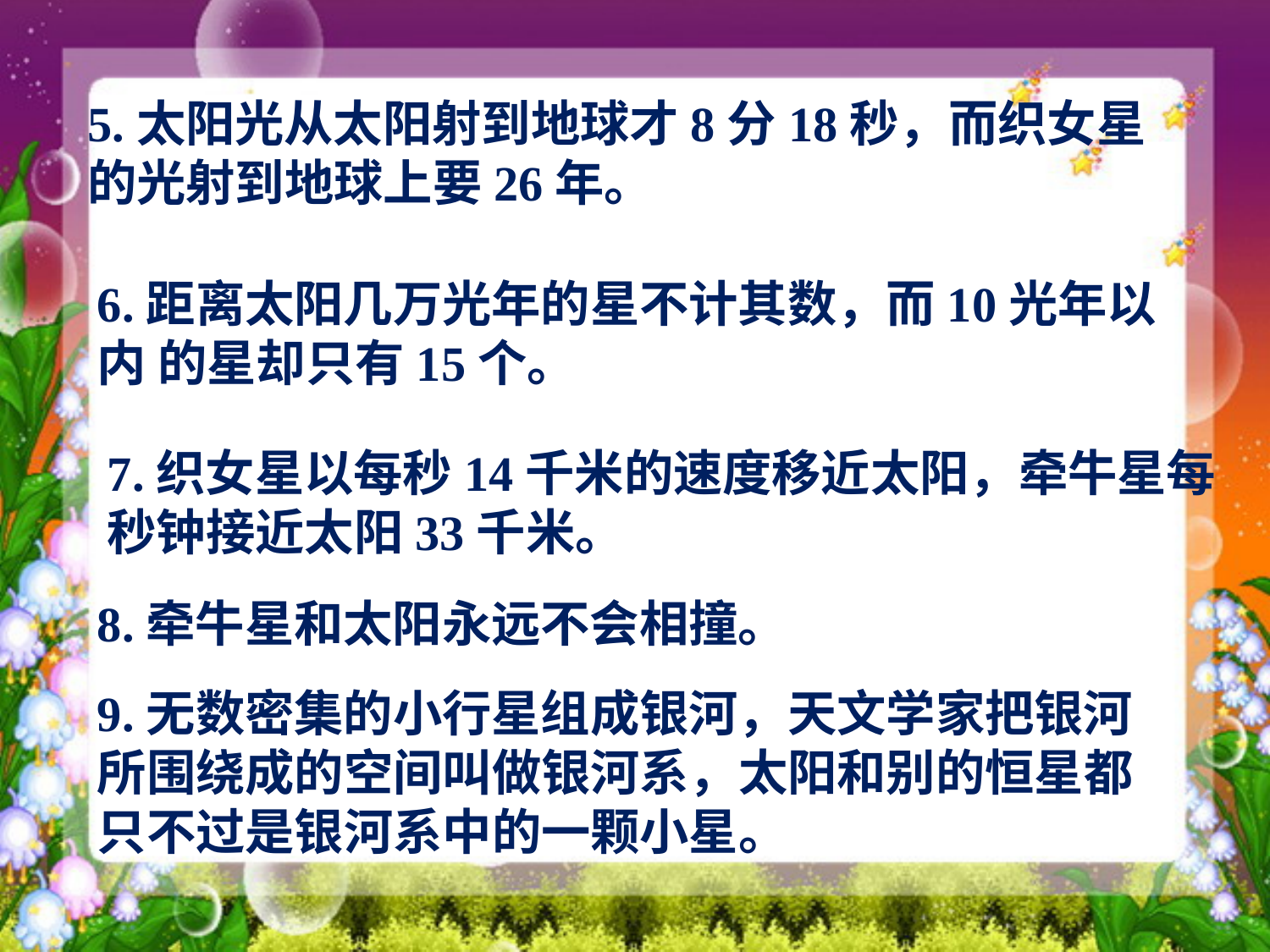

5.太阳光从太阳射到地球才8分18秒，而织女星的光射到地球上要26年。
6.距离太阳几万光年的星不计其数，而10光年以内 的星却只有15个。
7.织女星以每秒14千米的速度移近太阳，牵牛星每秒钟接近太阳33千米。
8.牵牛星和太阳永远不会相撞。
9.无数密集的小行星组成银河，天文学家把银河所围绕成的空间叫做银河系，太阳和别的恒星都只不过是银河系中的一颗小星。